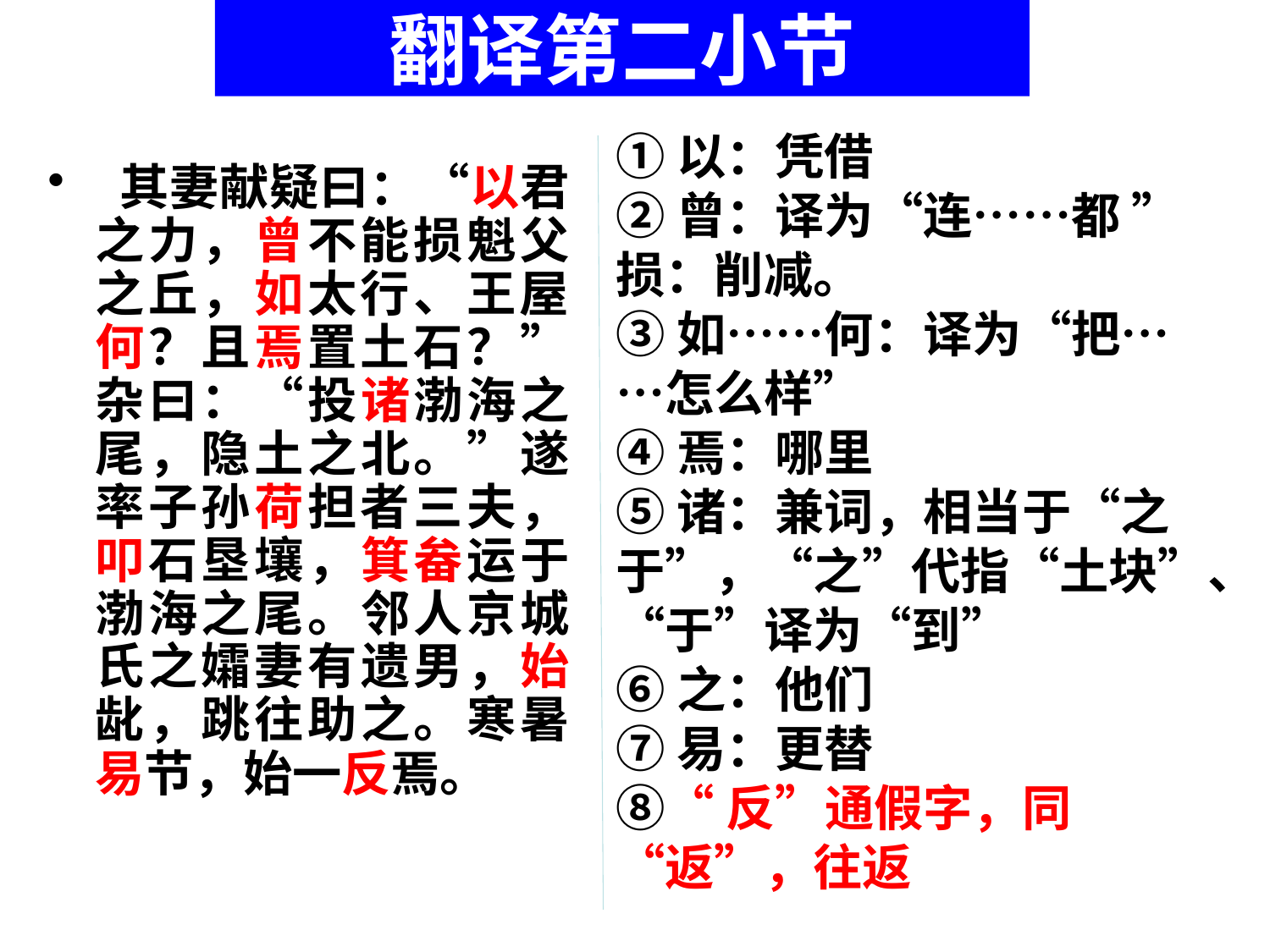

# 翻译第二小节
①以：凭借
②曾：译为“连……都 ”损：削减。
③如……何：译为“把……怎么样”
④焉：哪里
⑤诸：兼词，相当于“之于”，“之”代指“土块”、“于”译为“到”
⑥之：他们
⑦易：更替
⑧“反”通假字，同“返”，往返
 其妻献疑曰：“以君之力，曾不能损魁父之丘，如太行、王屋何？且焉置土石？”杂曰：“投诸渤海之尾，隐土之北。”遂率子孙荷担者三夫，叩石垦壤，箕畚运于渤海之尾。邻人京城氏之孀妻有遗男，始龀，跳往助之。寒暑易节，始一反焉。